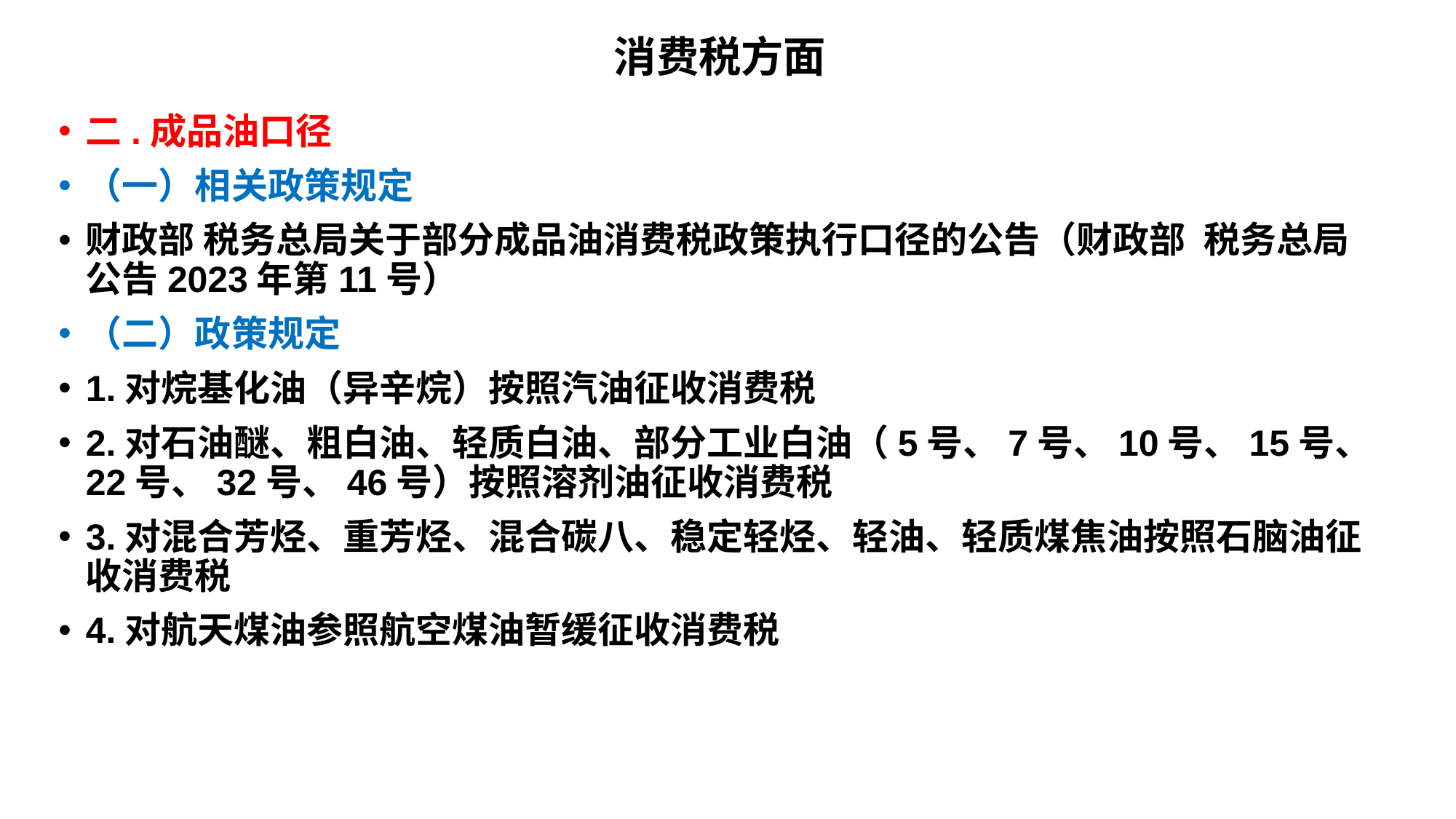

# 消费税方面
二.成品油口径
（一）相关政策规定
财政部 税务总局关于部分成品油消费税政策执行口径的公告（财政部 税务总局公告2023年第11号）
（二）政策规定
1.对烷基化油（异辛烷）按照汽油征收消费税
2.对石油醚、粗白油、轻质白油、部分工业白油（5号、7号、10号、15号、22号、32号、46号）按照溶剂油征收消费税
3.对混合芳烃、重芳烃、混合碳八、稳定轻烃、轻油、轻质煤焦油按照石脑油征收消费税
4.对航天煤油参照航空煤油暂缓征收消费税